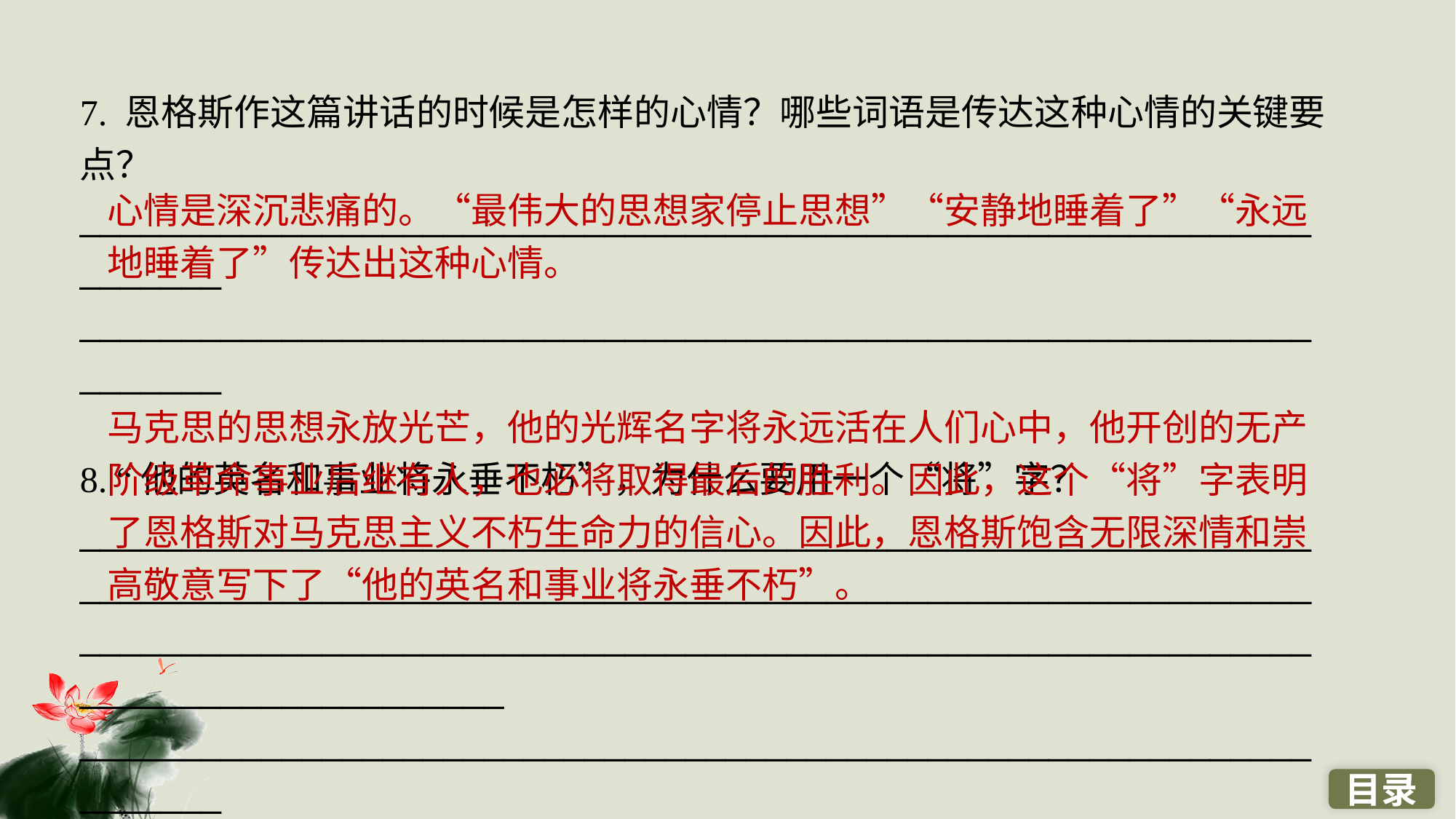

7. 恩格斯作这篇讲话的时候是怎样的心情？哪些词语是传达这种心情的关键要点？
____________________________________________________________________
____________________________________________________________________

8. “他的英名和事业将永垂不朽”，为什么要用一个“将”字？
____________________________________________________________________________________________________________________________________________________________________________________________________________
____________________________________________________________________
心情是深沉悲痛的。“最伟大的思想家停止思想”“安静地睡着了”“永远地睡着了”传达出这种心情。
马克思的思想永放光芒，他的光辉名字将永远活在人们心中，他开创的无产阶级革命事业后继有人，也必将取得最后的胜利。因此，这个“将”字表明了恩格斯对马克思主义不朽生命力的信心。因此，恩格斯饱含无限深情和崇高敬意写下了“他的英名和事业将永垂不朽”。